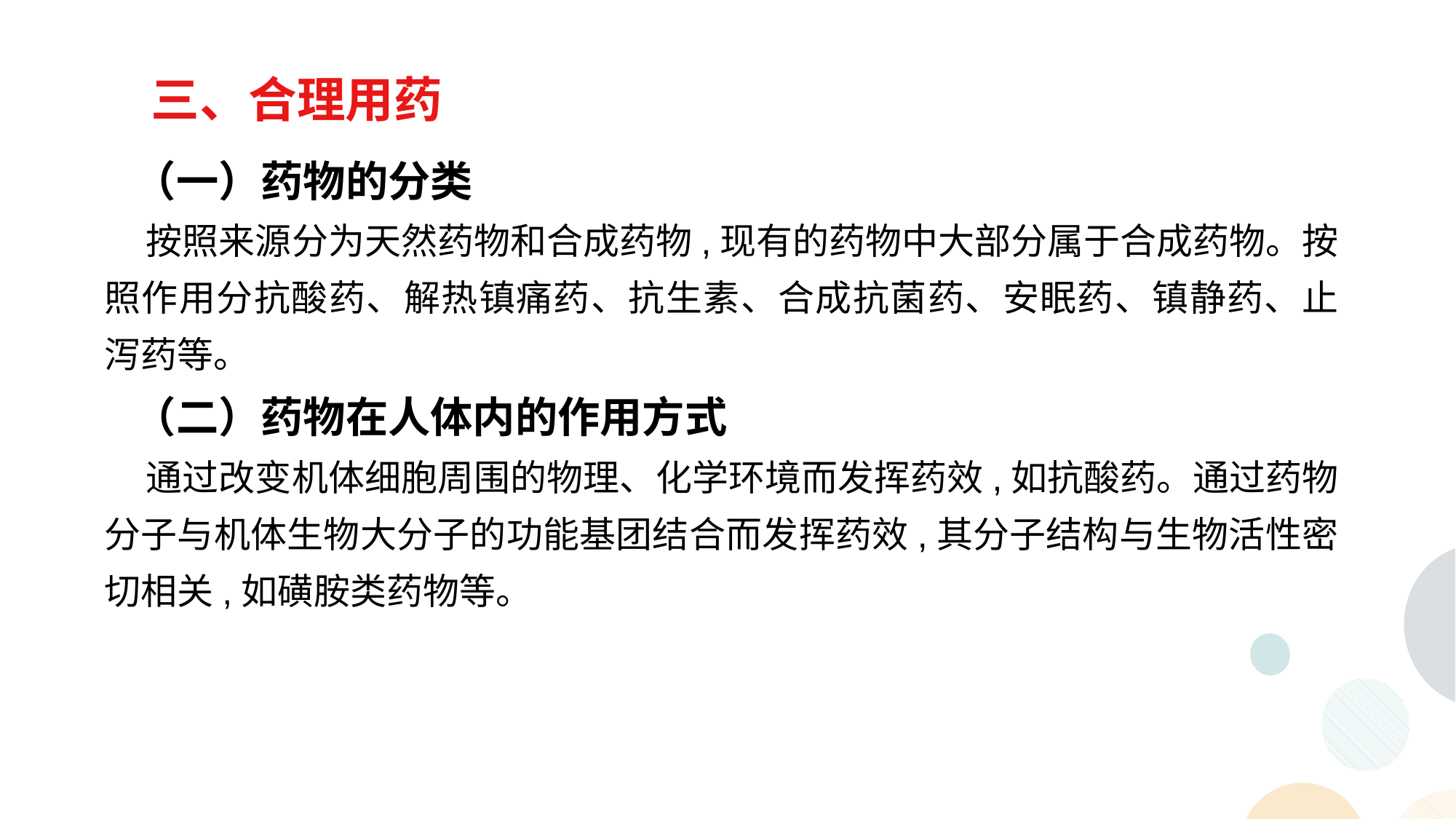

三、合理用药
  （一）药物的分类
    按照来源分为天然药物和合成药物,现有的药物中大部分属于合成药物。按照作用分抗酸药、解热镇痛药、抗生素、合成抗菌药、安眠药、镇静药、止泻药等。
  （二）药物在人体内的作用方式
    通过改变机体细胞周围的物理、化学环境而发挥药效,如抗酸药。通过药物分子与机体生物大分子的功能基团结合而发挥药效,其分子结构与生物活性密切相关,如磺胺类药物等。